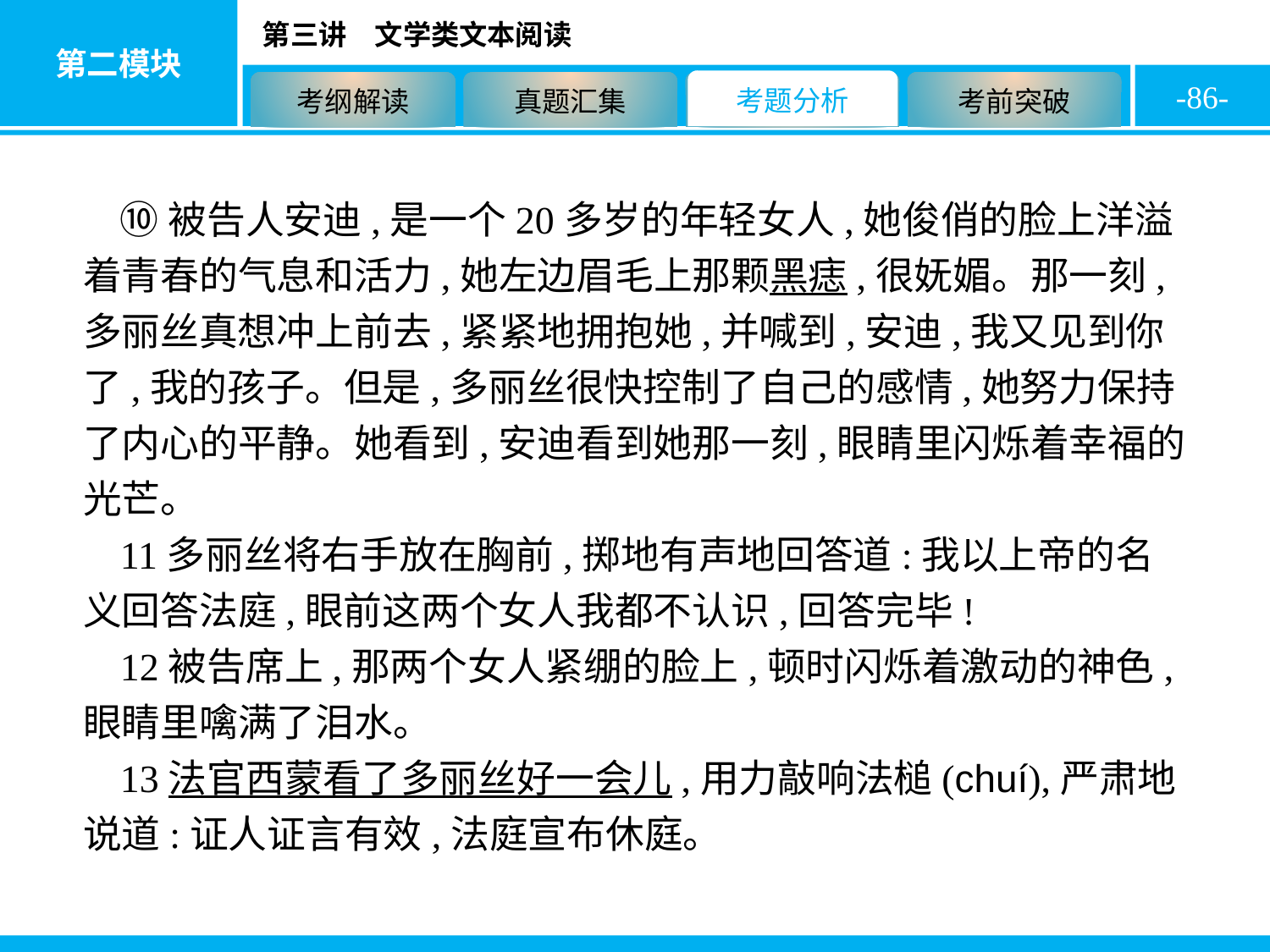

-86-
⑩被告人安迪,是一个20多岁的年轻女人,她俊俏的脸上洋溢着青春的气息和活力,她左边眉毛上那颗黑痣,很妩媚。那一刻,多丽丝真想冲上前去,紧紧地拥抱她,并喊到,安迪,我又见到你了,我的孩子。但是,多丽丝很快控制了自己的感情,她努力保持了内心的平静。她看到,安迪看到她那一刻,眼睛里闪烁着幸福的光芒。
11多丽丝将右手放在胸前,掷地有声地回答道:我以上帝的名义回答法庭,眼前这两个女人我都不认识,回答完毕!
12被告席上,那两个女人紧绷的脸上,顿时闪烁着激动的神色,眼睛里噙满了泪水。
13法官西蒙看了多丽丝好一会儿,用力敲响法槌(chuí),严肃地说道:证人证言有效,法庭宣布休庭。